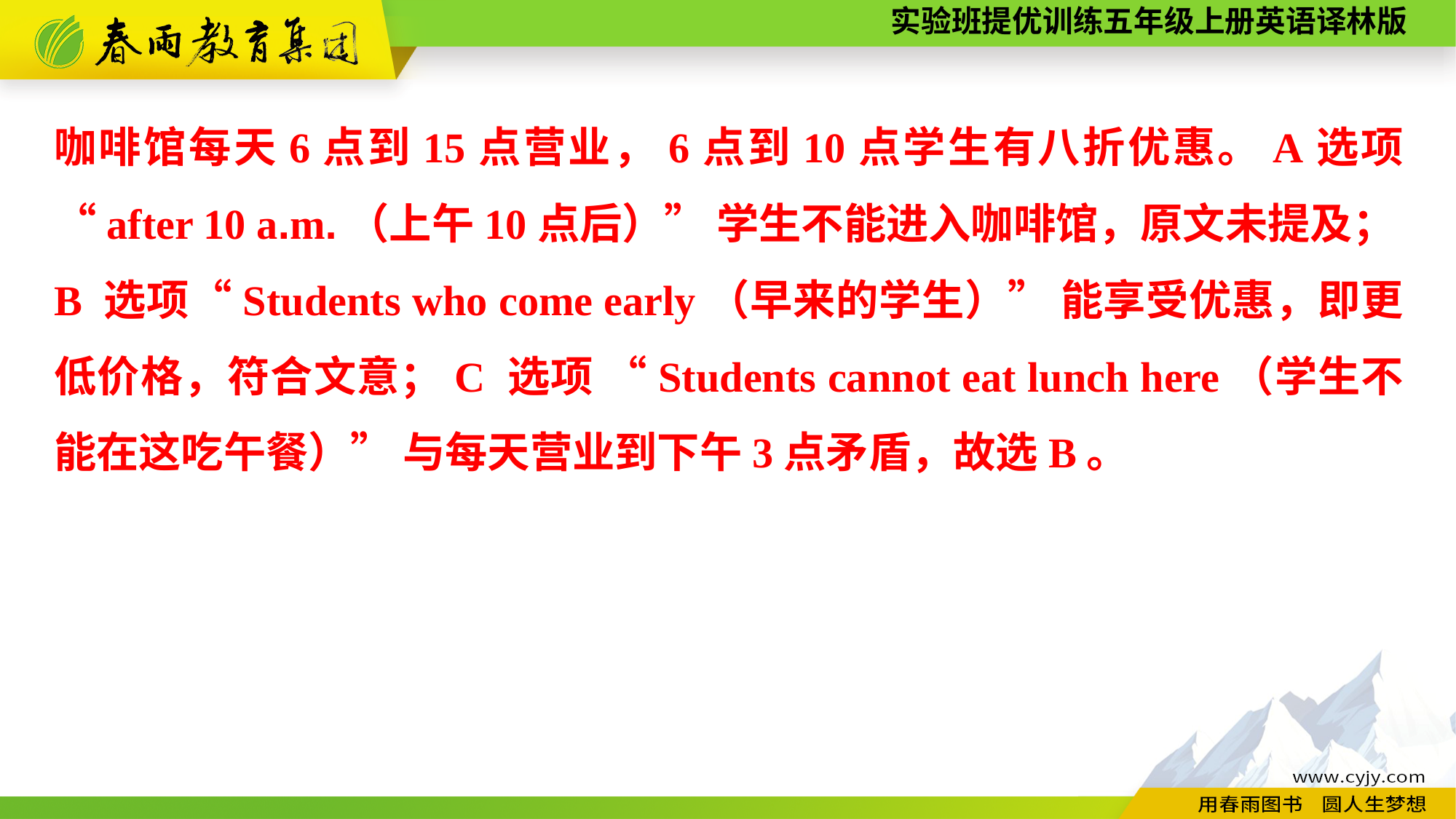

咖啡馆每天6点到15点营业，6点到10点学生有八折优惠。A选项 “after 10 a.m.（上午10点后）” 学生不能进入咖啡馆，原文未提及；B 选项“Students who come early（早来的学生）” 能享受优惠，即更低价格，符合文意；C 选项 “Students cannot eat lunch here（学生不能在这吃午餐）” 与每天营业到下午3点矛盾，故选B。